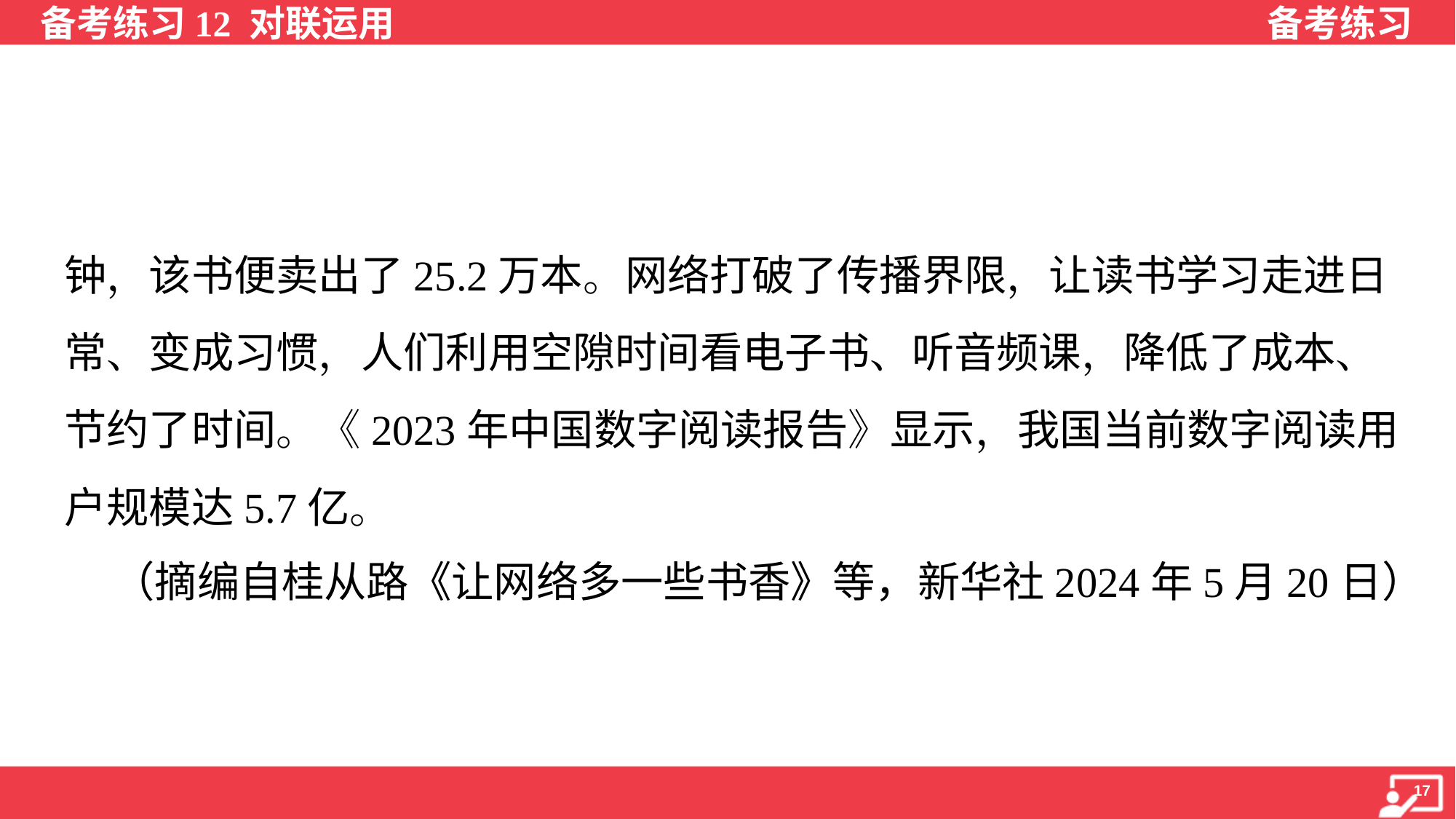

钟，该书便卖出了25.2万本。网络打破了传播界限，让读书学习走进日
常、变成习惯，人们利用空隙时间看电子书、听音频课，降低了成本、
节约了时间。《2023年中国数字阅读报告》显示，我国当前数字阅读用
户规模达5.7亿。
    （摘编自桂从路《让网络多一些书香》等，新华社2024年5月20日）